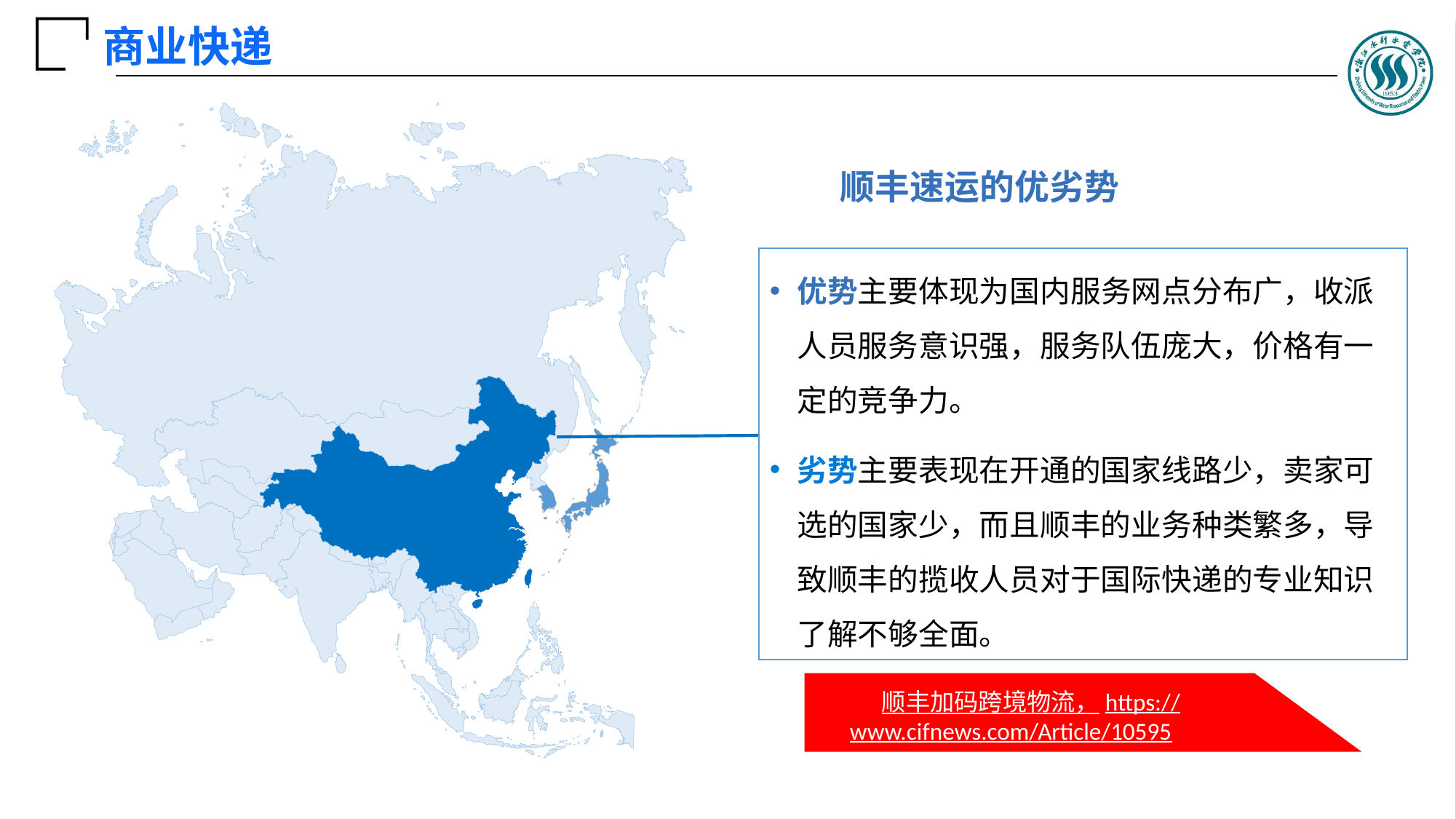

商业快递

顺丰速运的优劣势
优势主要体现为国内服务网点分布广，收派人员服务意识强，服务队伍庞大，价格有一定的竞争力。
劣势主要表现在开通的国家线路少，卖家可选的国家少，而且顺丰的业务种类繁多，导致顺丰的揽收人员对于国际快递的专业知识了解不够全面。

顺丰加码跨境物流，https://www.cifnews.com/Article/10595